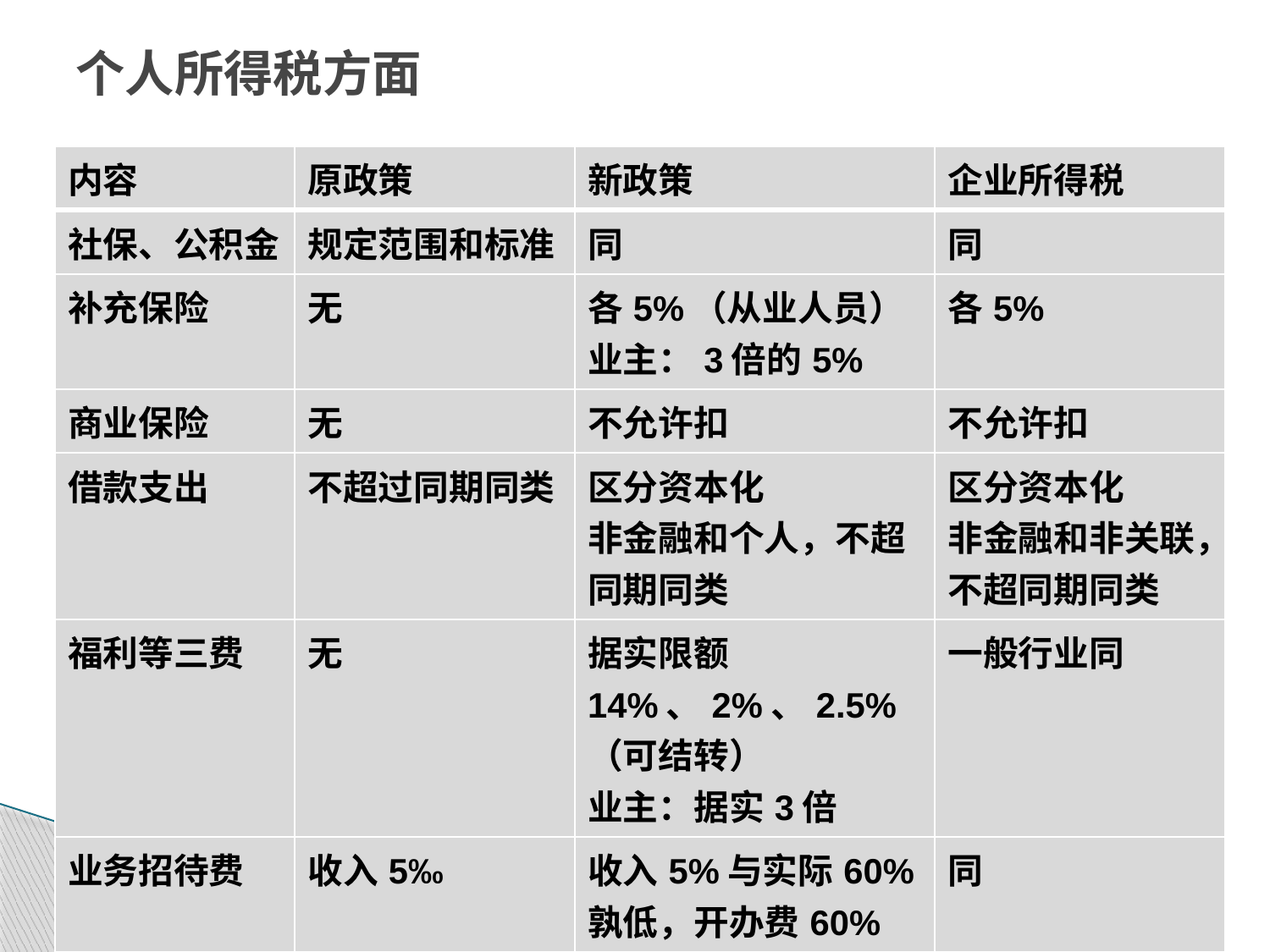

# 个人所得税方面
| 内容 | 原政策 | 新政策 | 企业所得税 |
| --- | --- | --- | --- |
| 社保、公积金 | 规定范围和标准 | 同 | 同 |
| 补充保险 | 无 | 各5%（从业人员） 业主：3倍的5% | 各5% |
| 商业保险 | 无 | 不允许扣 | 不允许扣 |
| 借款支出 | 不超过同期同类 | 区分资本化 非金融和个人，不超同期同类 | 区分资本化 非金融和非关联，不超同期同类 |
| 福利等三费 | 无 | 据实限额14%、2%、2.5%（可结转） 业主：据实3倍 | 一般行业同 |
| 业务招待费 | 收入5‰ | 收入5%与实际60%孰低，开办费60% | 同 |